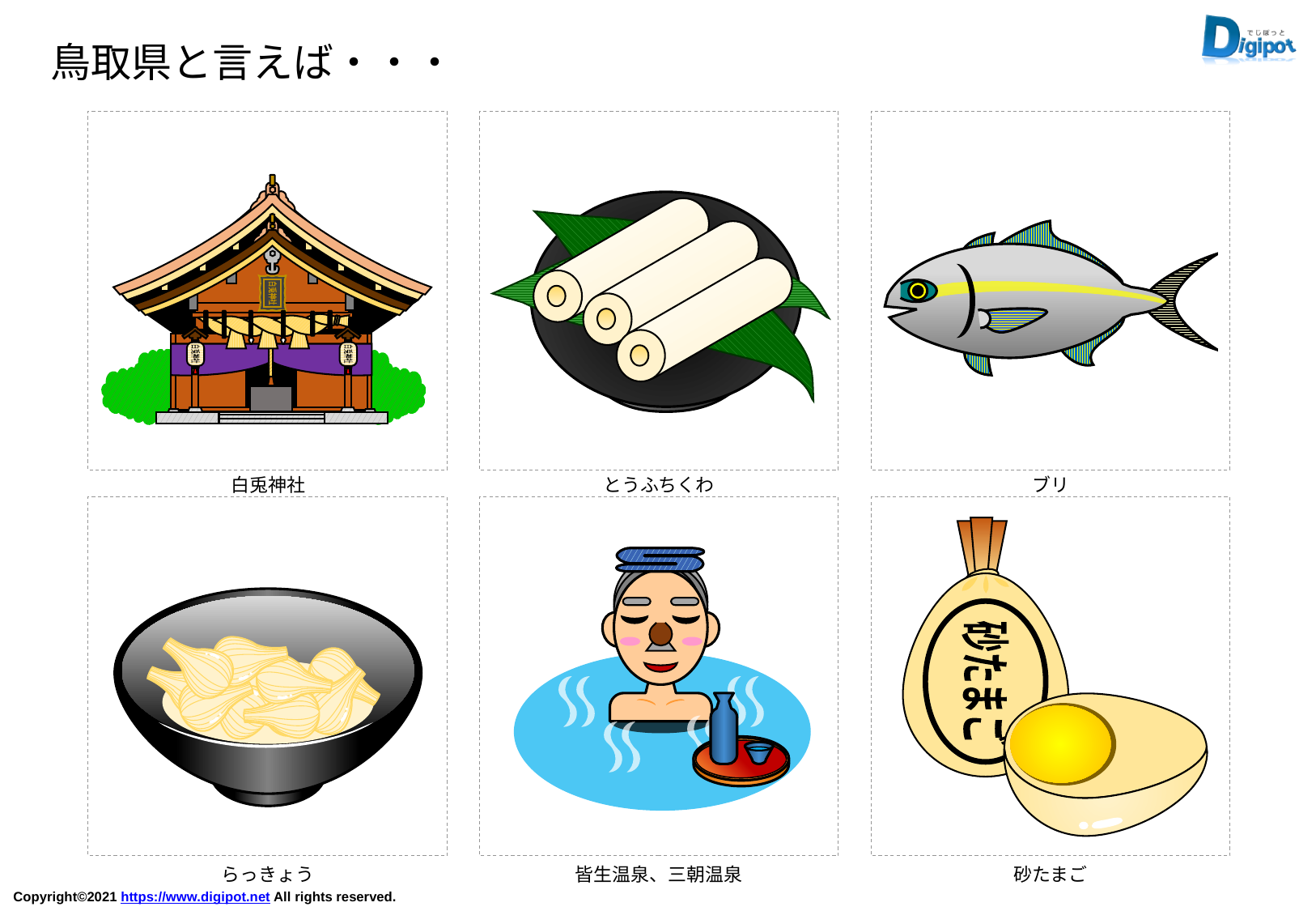

鳥取県と言えば・・・

白兎神社

白兎神社

白兎神社

白兎神社
とうふちくわ
ブリ

砂たまご

らっきょう
皆生温泉、三朝温泉
砂たまご